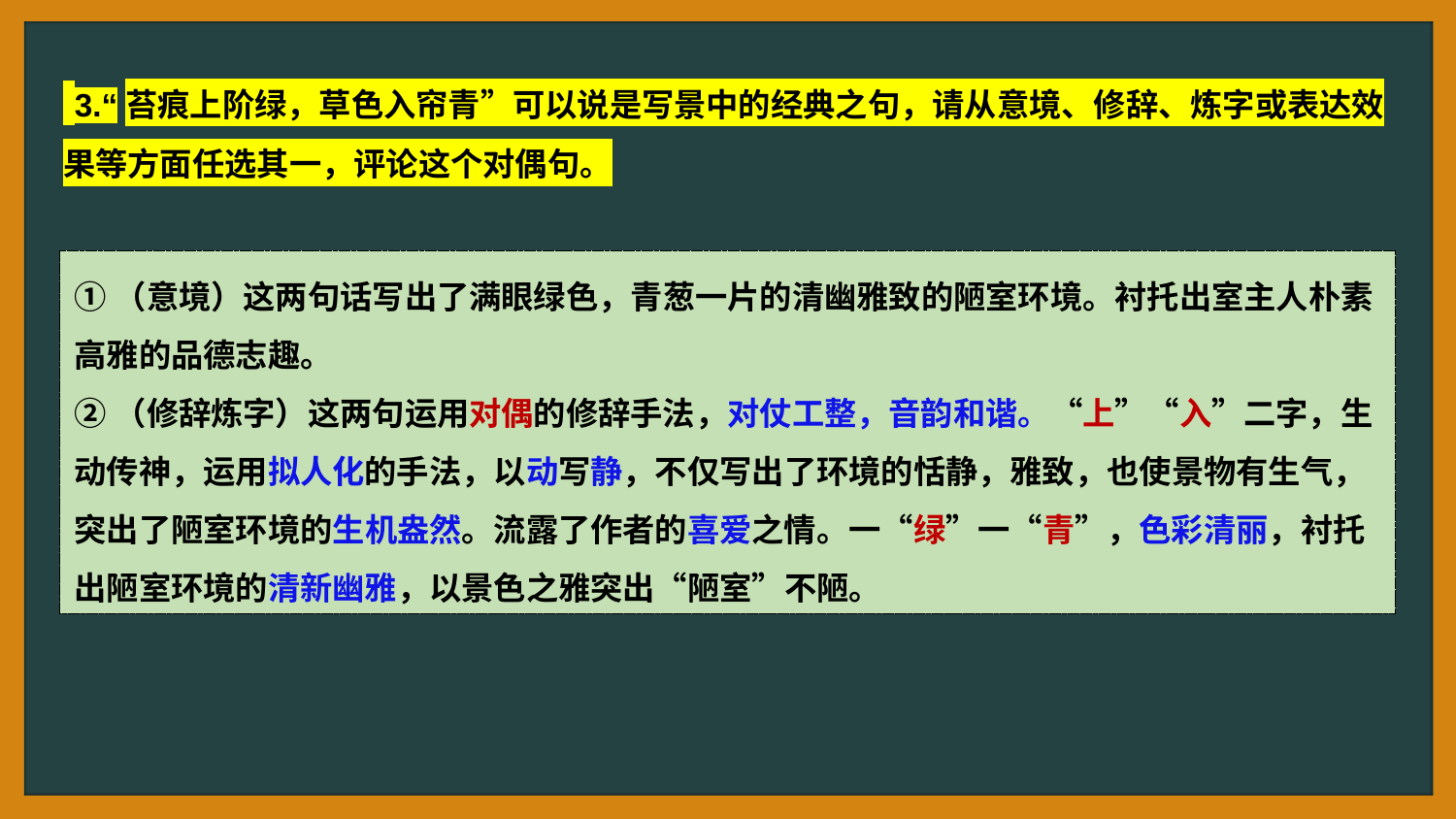

3.“苔痕上阶绿，草色入帘青”可以说是写景中的经典之句，请从意境、修辞、炼字或表达效果等方面任选其一，评论这个对偶句。
①（意境）这两句话写出了满眼绿色，青葱一片的清幽雅致的陋室环境。衬托出室主人朴素高雅的品德志趣。
②（修辞炼字）这两句运用对偶的修辞手法，对仗工整，音韵和谐。“上”“入”二字，生动传神，运用拟人化的手法，以动写静，不仅写出了环境的恬静，雅致，也使景物有生气，突出了陋室环境的生机盎然。流露了作者的喜爱之情。一“绿”一“青”，色彩清丽，衬托出陋室环境的清新幽雅，以景色之雅突出“陋室”不陋。